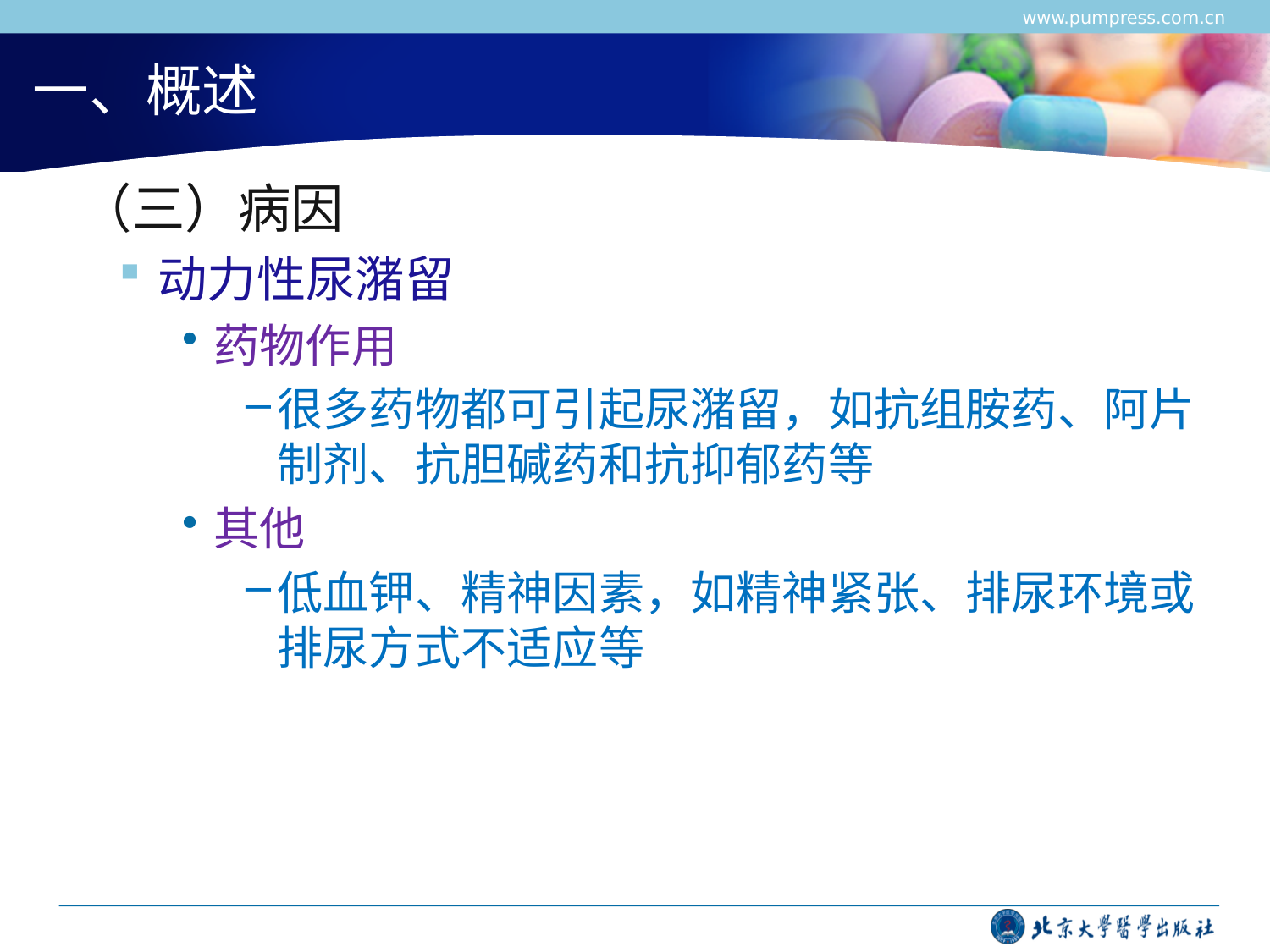

www.pumpress.com.cn
# 一、概述
 （三）病因
动力性尿潴留
药物作用
很多药物都可引起尿潴留，如抗组胺药、阿片制剂、抗胆碱药和抗抑郁药等
其他
低血钾、精神因素，如精神紧张、排尿环境或排尿方式不适应等